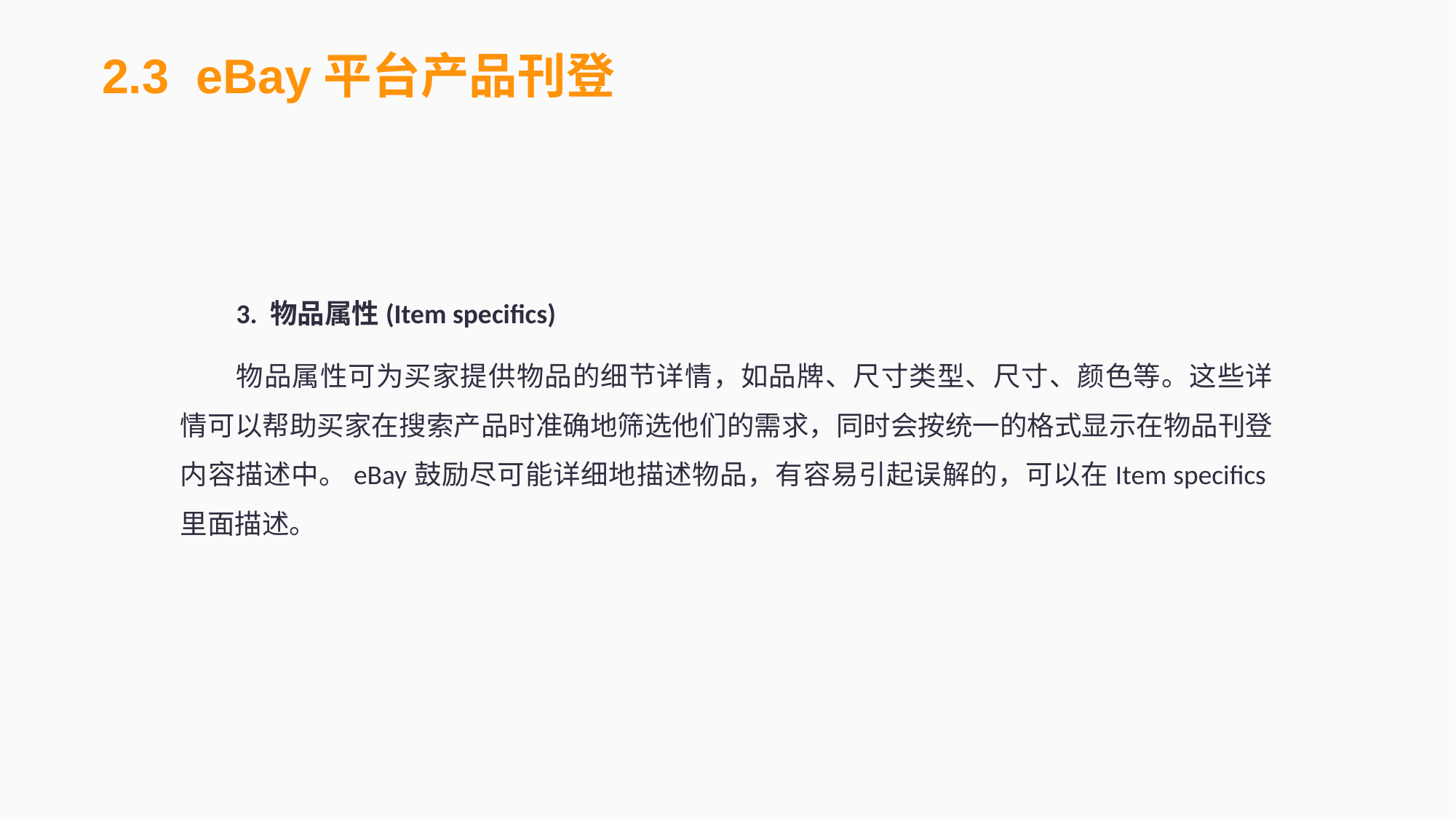

2.3  eBay平台产品刊登
3. 物品属性(Item specifics)
物品属性可为买家提供物品的细节详情，如品牌、尺寸类型、尺寸、颜色等。这些详情可以帮助买家在搜索产品时准确地筛选他们的需求，同时会按统一的格式显示在物品刊登内容描述中。eBay鼓励尽可能详细地描述物品，有容易引起误解的，可以在Item specifics里面描述。